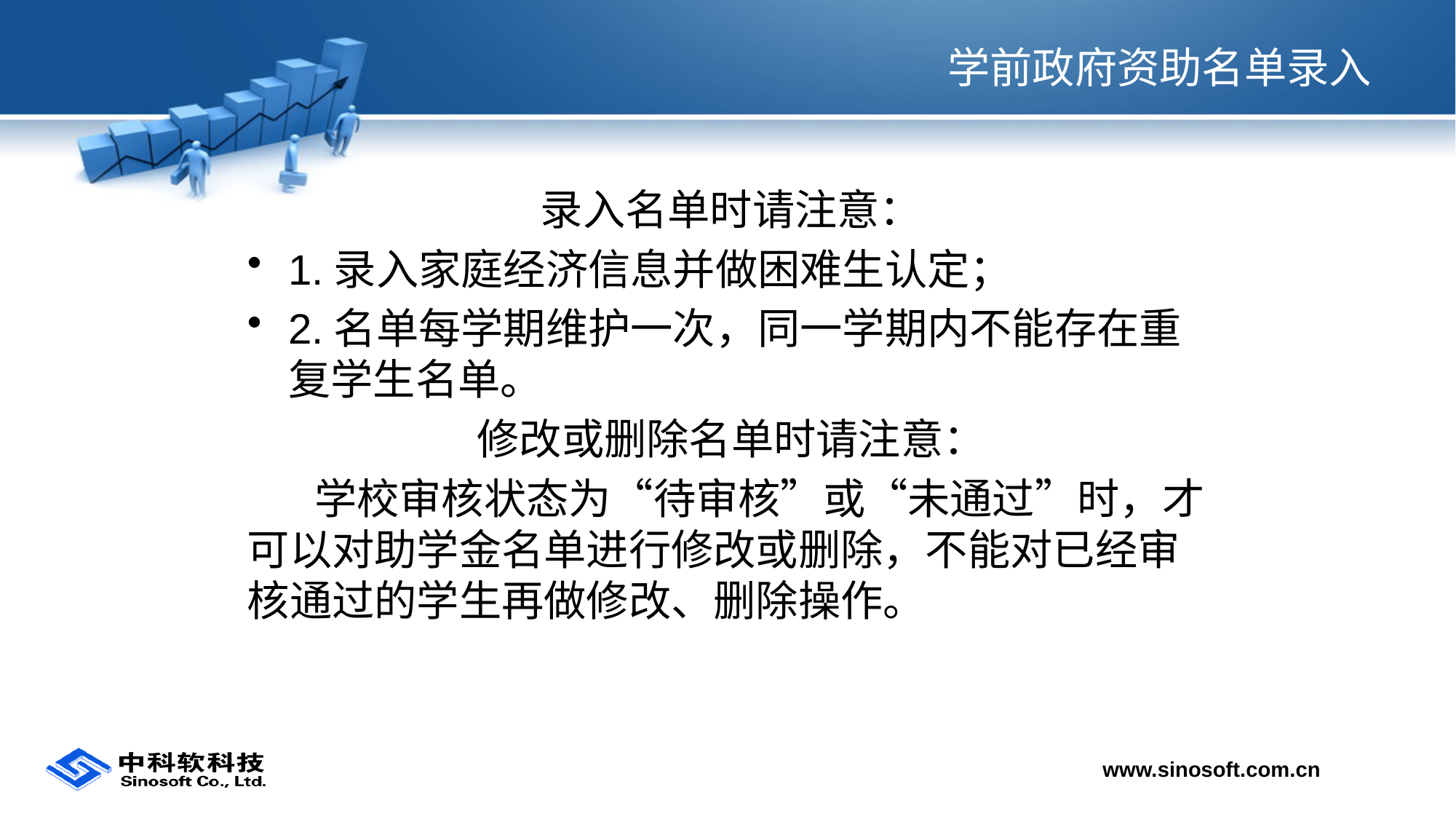

# 学前政府资助名单录入
录入名单时请注意：
1.录入家庭经济信息并做困难生认定；
2.名单每学期维护一次，同一学期内不能存在重复学生名单。
修改或删除名单时请注意：
      学校审核状态为“待审核”或“未通过”时，才可以对助学金名单进行修改或删除，不能对已经审核通过的学生再做修改、删除操作。